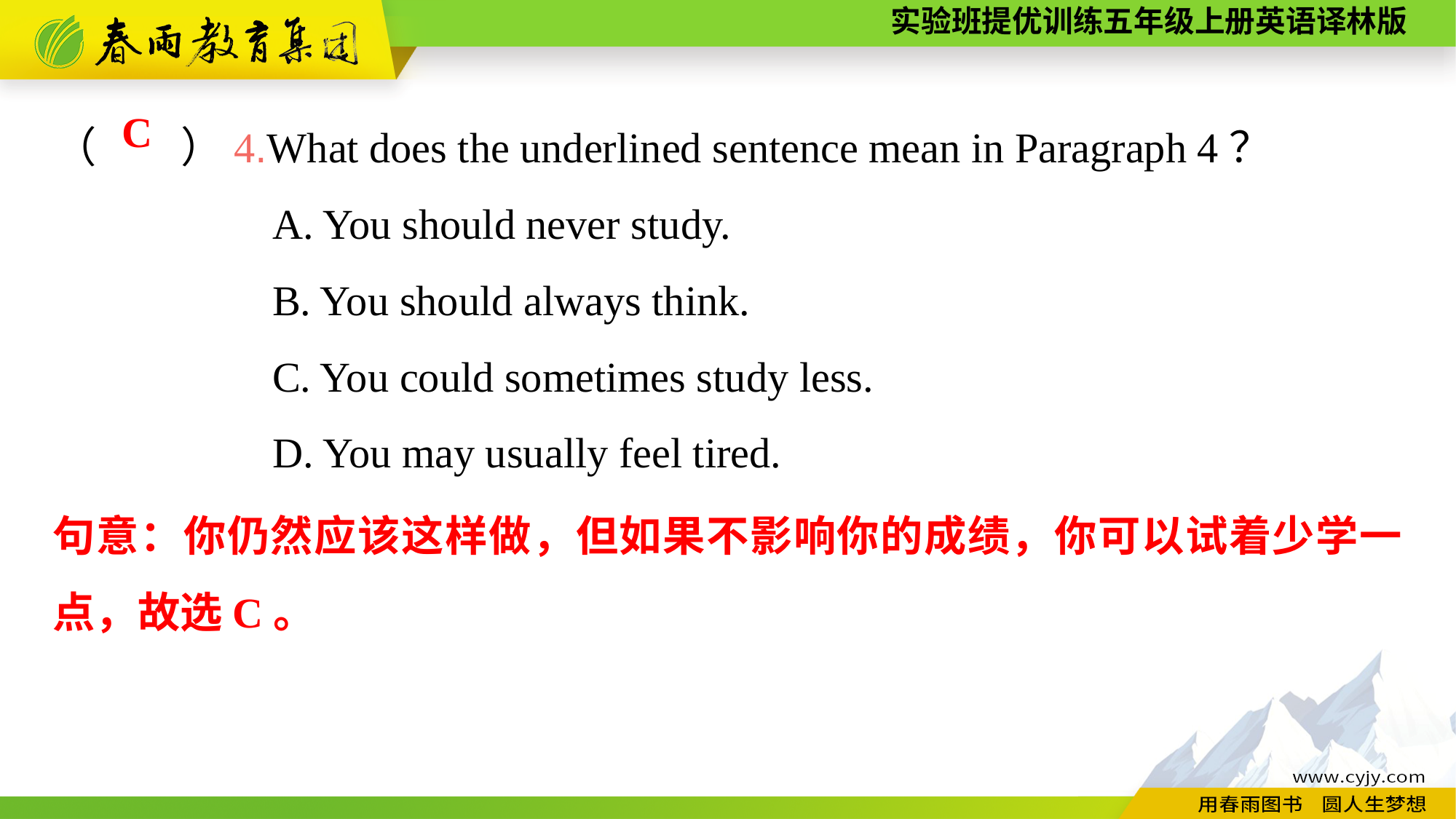

（　　）4.What does the underlined sentence mean in Paragraph 4？
		A. You should never study.
		B. You should always think.
		C. You could sometimes study less.
		D. You may usually feel tired.
C
句意：你仍然应该这样做，但如果不影响你的成绩，你可以试着少学一点，故选C。